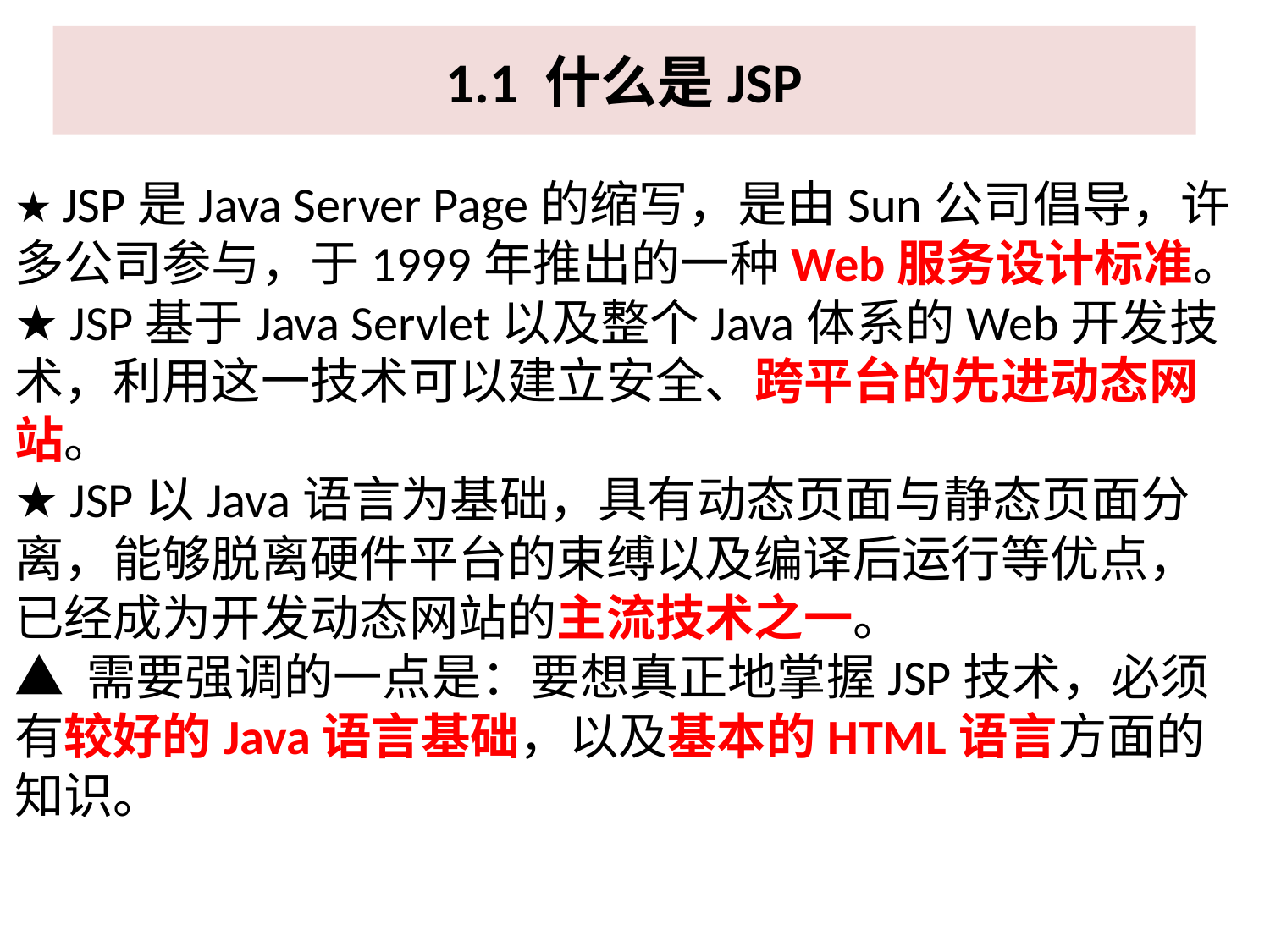

# 1.1 什么是JSP
★ JSP是Java Server Page的缩写，是由Sun公司倡导，许多公司参与，于1999年推出的一种Web服务设计标准。
★ JSP基于Java Servlet以及整个Java体系的Web开发技术，利用这一技术可以建立安全、跨平台的先进动态网站。
★ JSP以Java语言为基础，具有动态页面与静态页面分离，能够脱离硬件平台的束缚以及编译后运行等优点，已经成为开发动态网站的主流技术之一。
▲ 需要强调的一点是：要想真正地掌握JSP技术，必须有较好的Java语言基础，以及基本的HTML语言方面的知识。